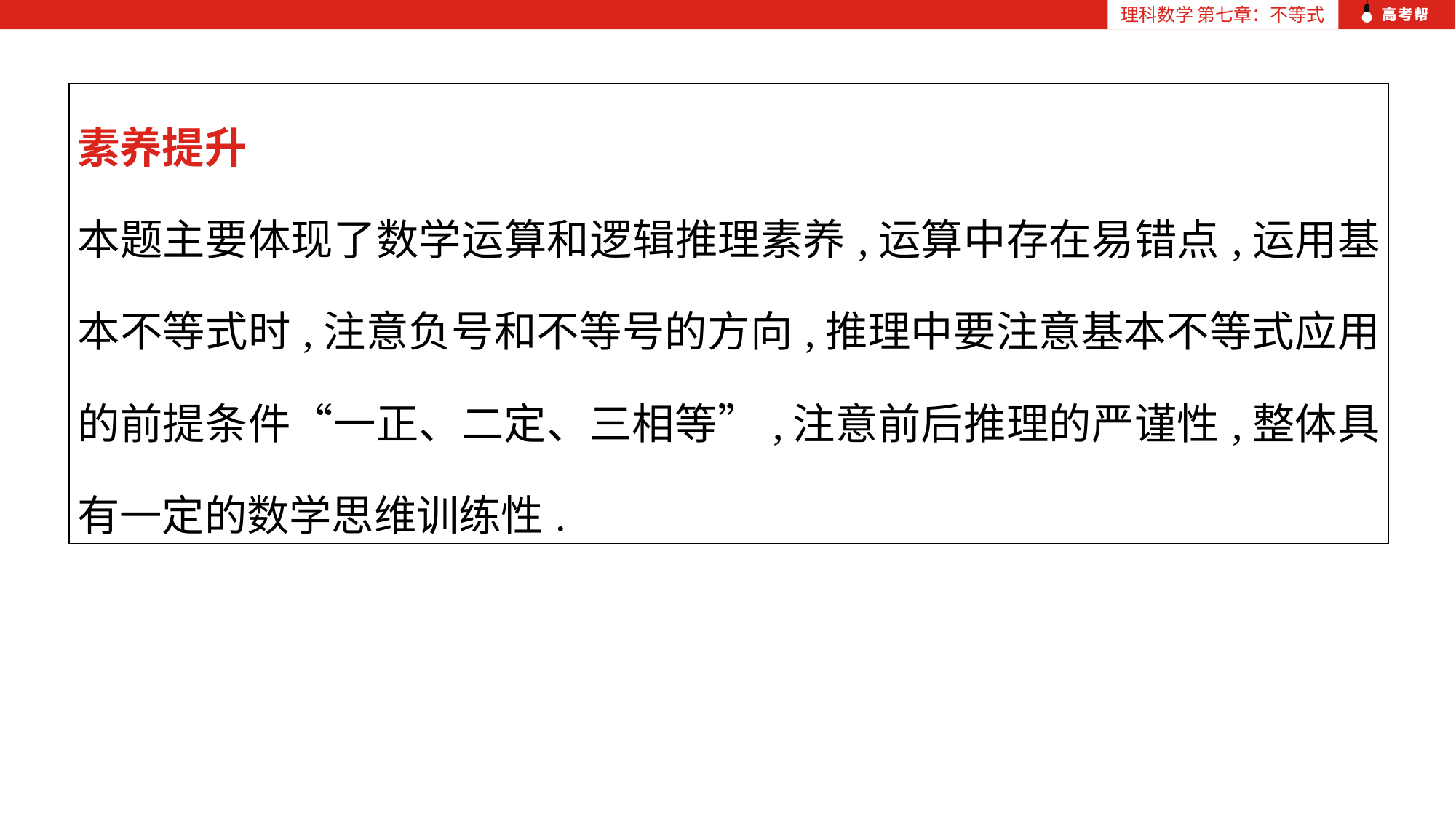

| 素养提升 本题主要体现了数学运算和逻辑推理素养,运算中存在易错点,运用基本不等式时,注意负号和不等号的方向,推理中要注意基本不等式应用的前提条件“一正、二定、三相等”,注意前后推理的严谨性,整体具有一定的数学思维训练性. |
| --- |